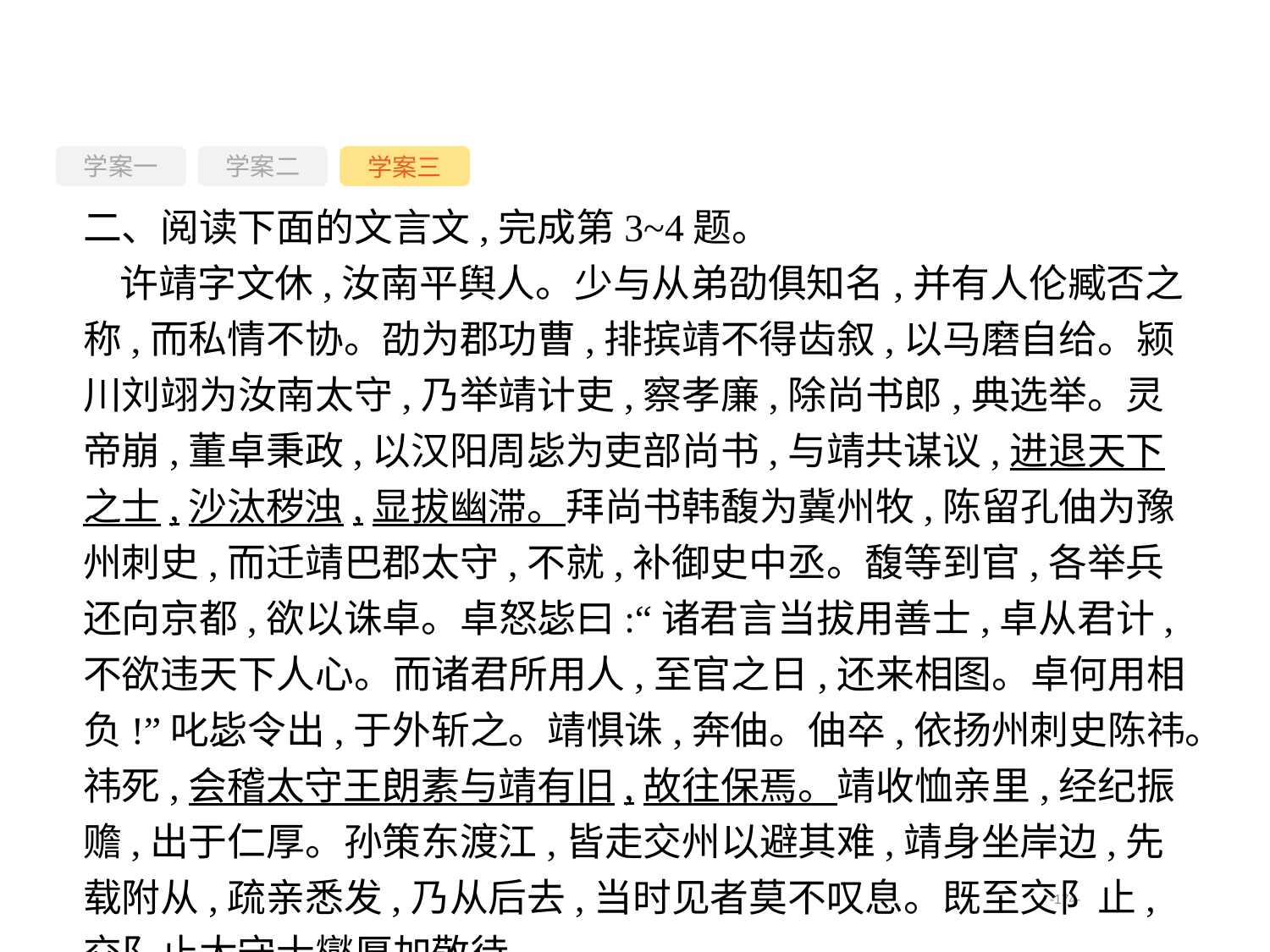

学案一
学案三
学案二
二、阅读下面的文言文,完成第3~4题。
许靖字文休,汝南平舆人。少与从弟劭俱知名,并有人伦臧否之称,而私情不协。劭为郡功曹,排摈靖不得齿叙,以马磨自给。颍川刘翊为汝南太守,乃举靖计吏,察孝廉,除尚书郎,典选举。灵帝崩,董卓秉政,以汉阳周毖为吏部尚书,与靖共谋议,进退天下之士,沙汰秽浊,显拔幽滞。拜尚书韩馥为冀州牧,陈留孔伷为豫州刺史,而迁靖巴郡太守,不就,补御史中丞。馥等到官,各举兵还向京都,欲以诛卓。卓怒毖曰:“诸君言当拔用善士,卓从君计,不欲违天下人心。而诸君所用人,至官之日,还来相图。卓何用相负!”叱毖令出,于外斩之。靖惧诛,奔伷。伷卒,依扬州刺史陈祎。祎死,会稽太守王朗素与靖有旧,故往保焉。靖收恤亲里,经纪振赡,出于仁厚。孙策东渡江,皆走交州以避其难,靖身坐岸边,先载附从,疏亲悉发,乃从后去,当时见者莫不叹息。既至交阝止,交阝止太守士燮厚加敬待。
-174-